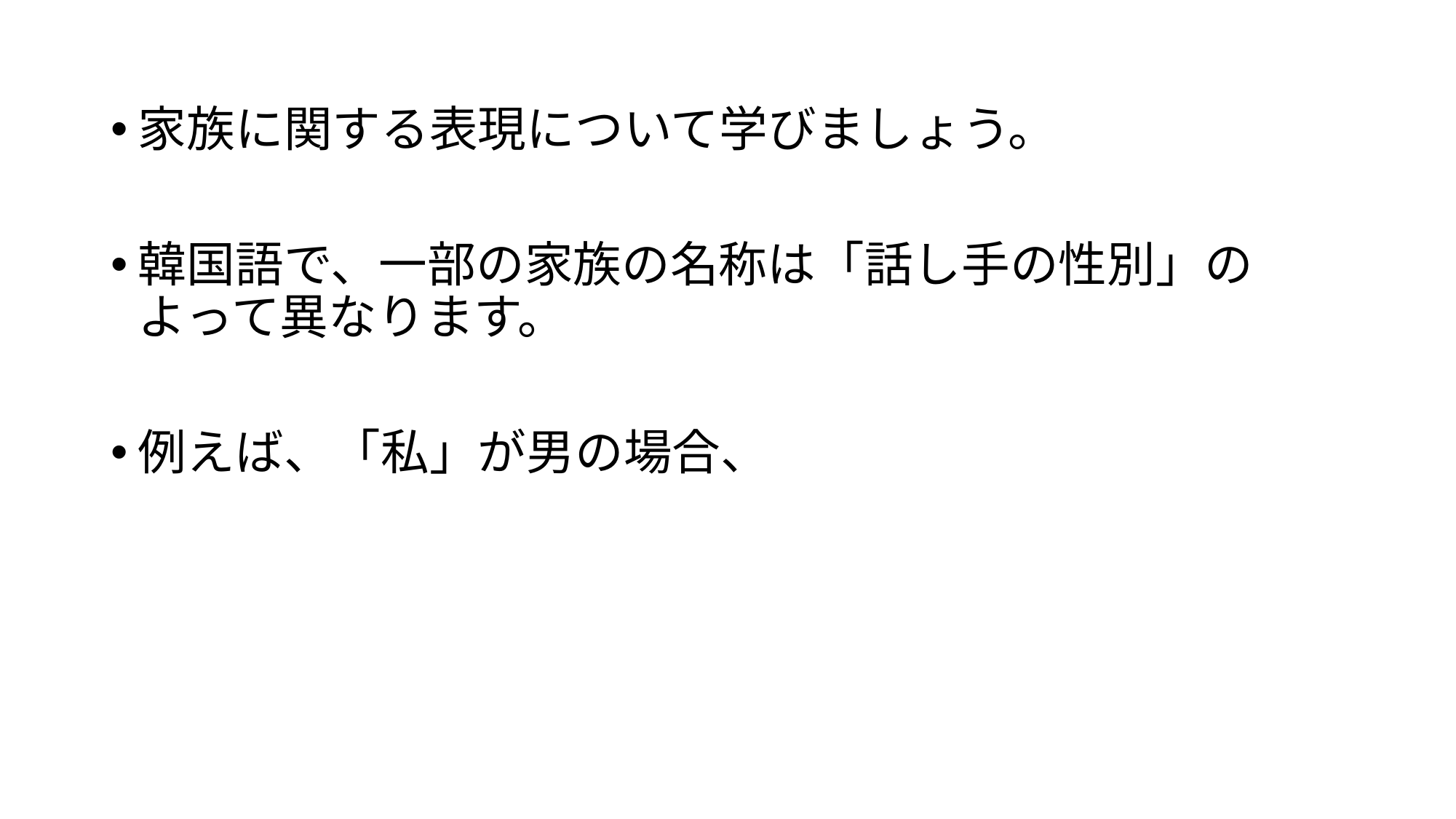

#
家族に関する表現について学びましょう。

韓国語で、一部の家族の名称は「話し手の性別」のよって異なります。

例えば、「私」が男の場合、